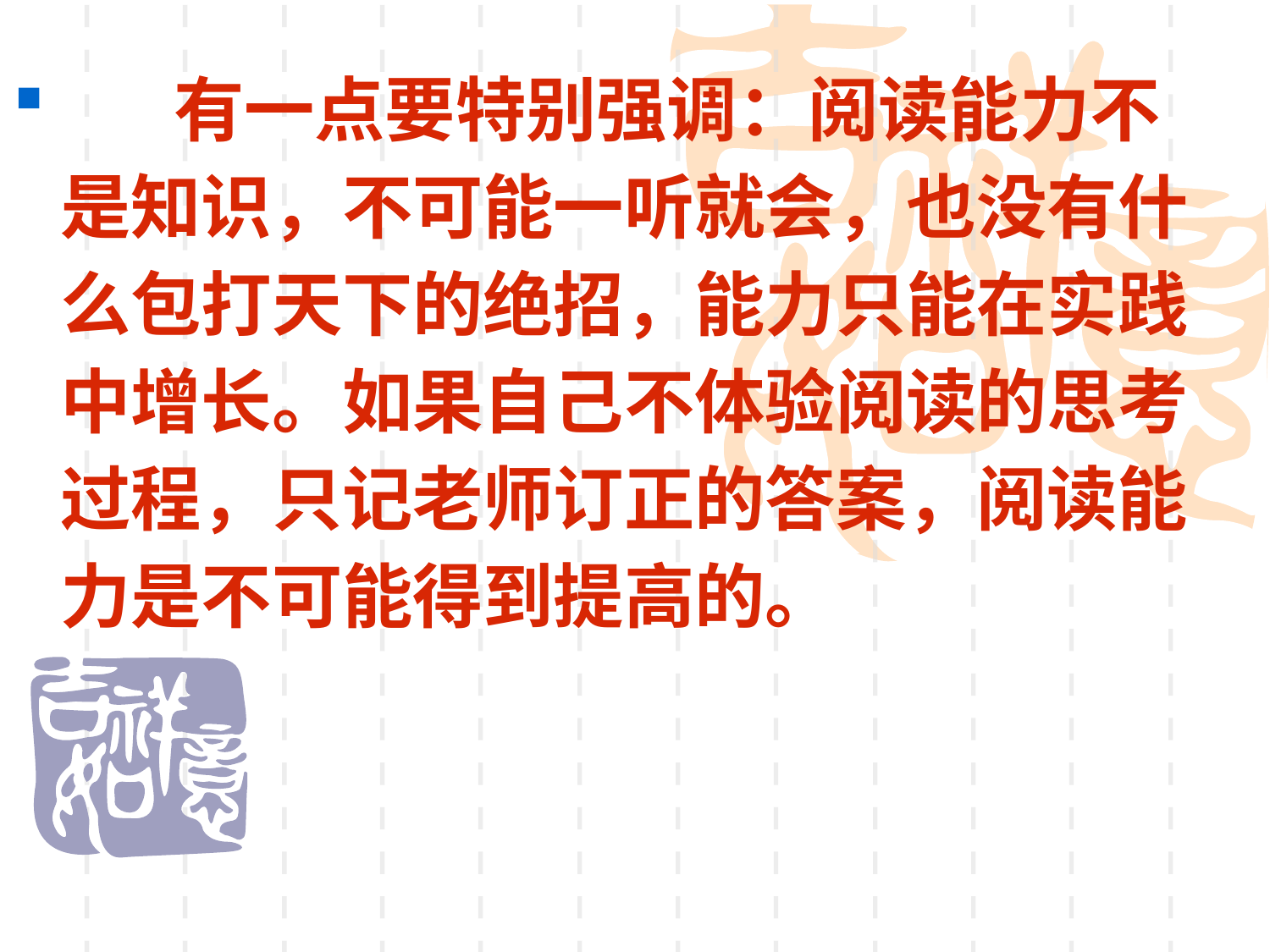

有一点要特别强调：阅读能力不是知识，不可能一听就会，也没有什么包打天下的绝招，能力只能在实践中增长。如果自己不体验阅读的思考过程，只记老师订正的答案，阅读能力是不可能得到提高的。